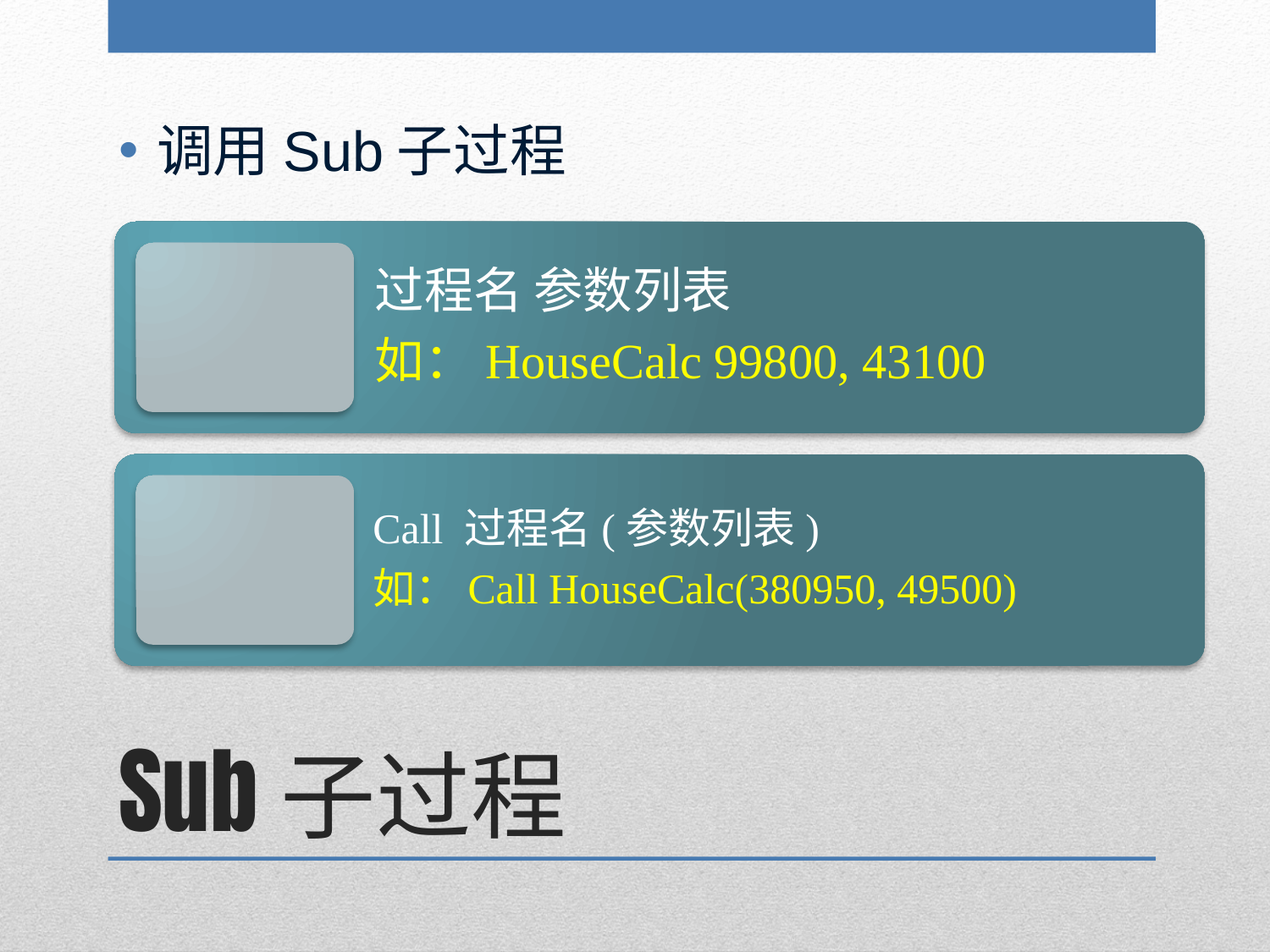

调用Sub子过程
过程名 参数列表
如：HouseCalc 99800, 43100
Call 过程名(参数列表)
如：Call HouseCalc(380950, 49500)
# Sub子过程